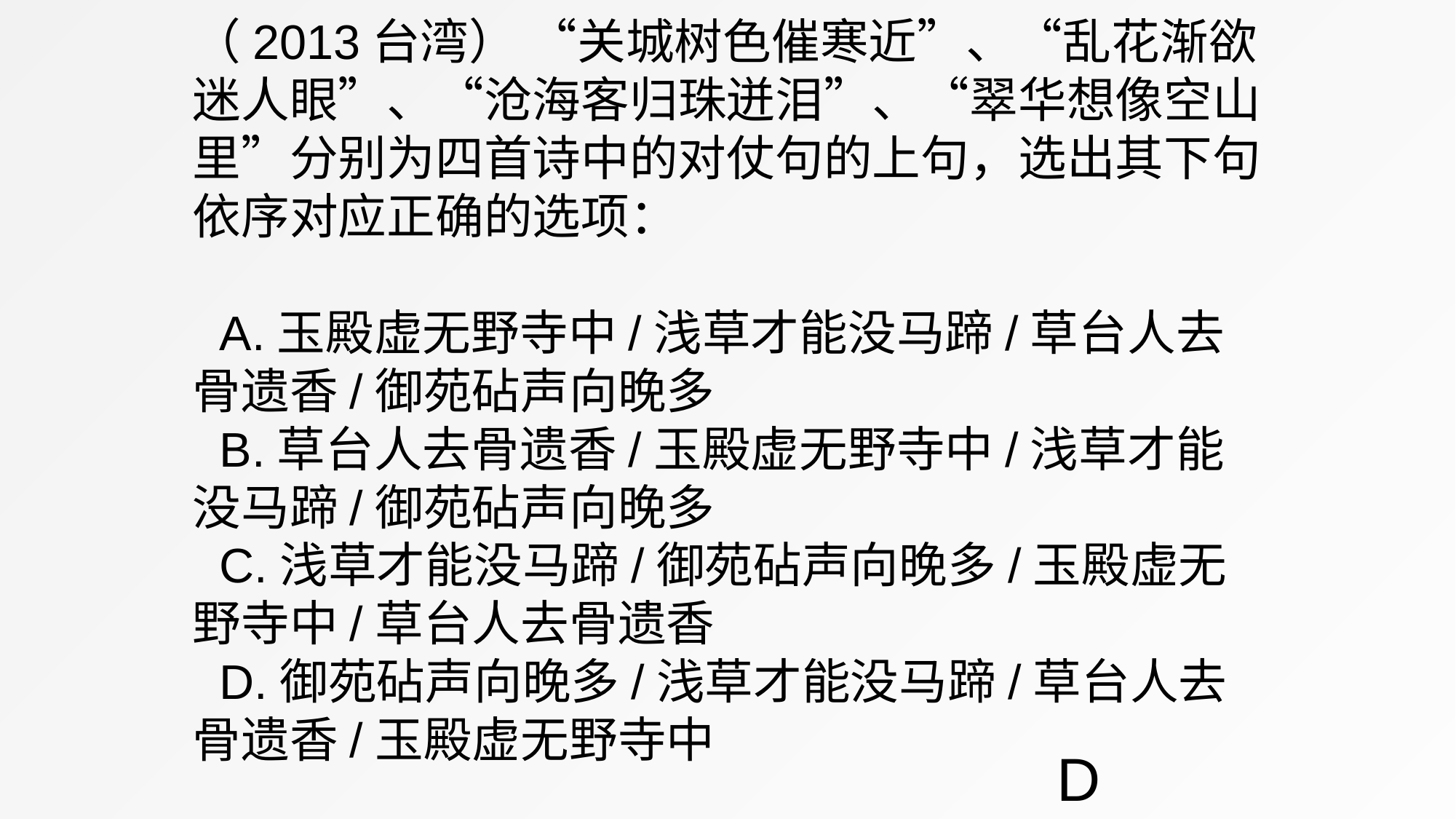

（2013台湾） “关城树色催寒近”、“乱花渐欲迷人眼”、“沧海客归珠迸泪”、“翠华想像空山里”分别为四首诗中的对仗句的上句，选出其下句依序对应正确的选项：

  A.玉殿虚无野寺中/浅草才能没马蹄/草台人去骨遗香/御苑砧声向晚多
  B.草台人去骨遗香/玉殿虚无野寺中/浅草才能没马蹄/御苑砧声向晚多
  C.浅草才能没马蹄/御苑砧声向晚多/玉殿虚无野寺中/草台人去骨遗香
  D.御苑砧声向晚多/浅草才能没马蹄/草台人去骨遗香/玉殿虚无野寺中
D